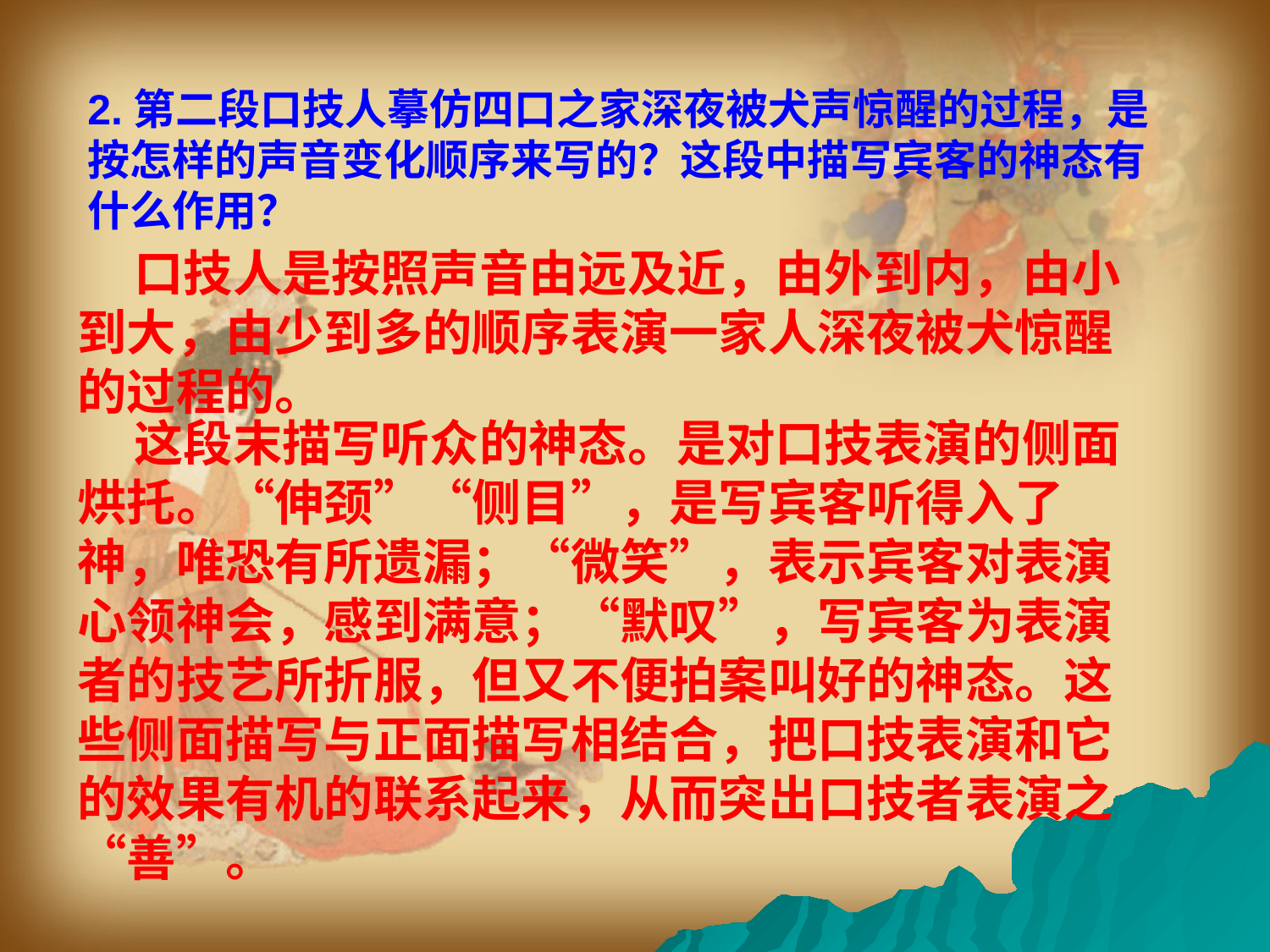

2.第二段口技人摹仿四口之家深夜被犬声惊醒的过程，是按怎样的声音变化顺序来写的？这段中描写宾客的神态有什么作用？
    口技人是按照声音由远及近，由外到内，由小到大，由少到多的顺序表演一家人深夜被犬惊醒的过程的。
    这段末描写听众的神态。是对口技表演的侧面烘托。“伸颈”“侧目”，是写宾客听得入了神，唯恐有所遗漏；“微笑”，表示宾客对表演心领神会，感到满意；“默叹”，写宾客为表演者的技艺所折服，但又不便拍案叫好的神态。这些侧面描写与正面描写相结合，把口技表演和它的效果有机的联系起来，从而突出口技者表演之“善”。